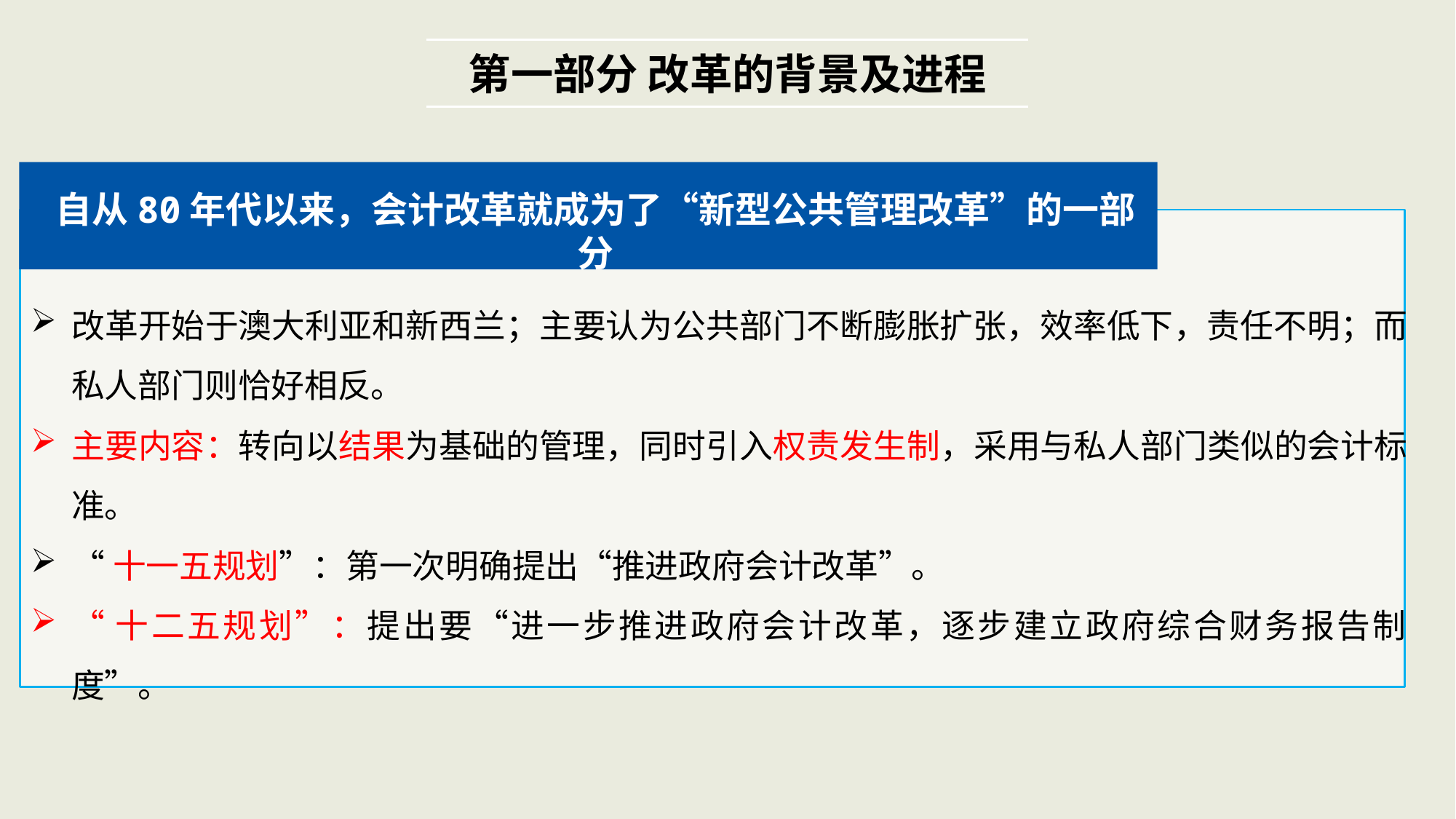

第一部分 改革的背景及进程

自从80年代以来，会计改革就成为了“新型公共管理改革”的一部分

改革开始于澳大利亚和新西兰；主要认为公共部门不断膨胀扩张，效率低下，责任不明；而私人部门则恰好相反。
主要内容：转向以结果为基础的管理，同时引入权责发生制，采用与私人部门类似的会计标准。
“十一五规划”：第一次明确提出“推进政府会计改革”。
“十二五规划”：提出要“进一步推进政府会计改革，逐步建立政府综合财务报告制度”。
4